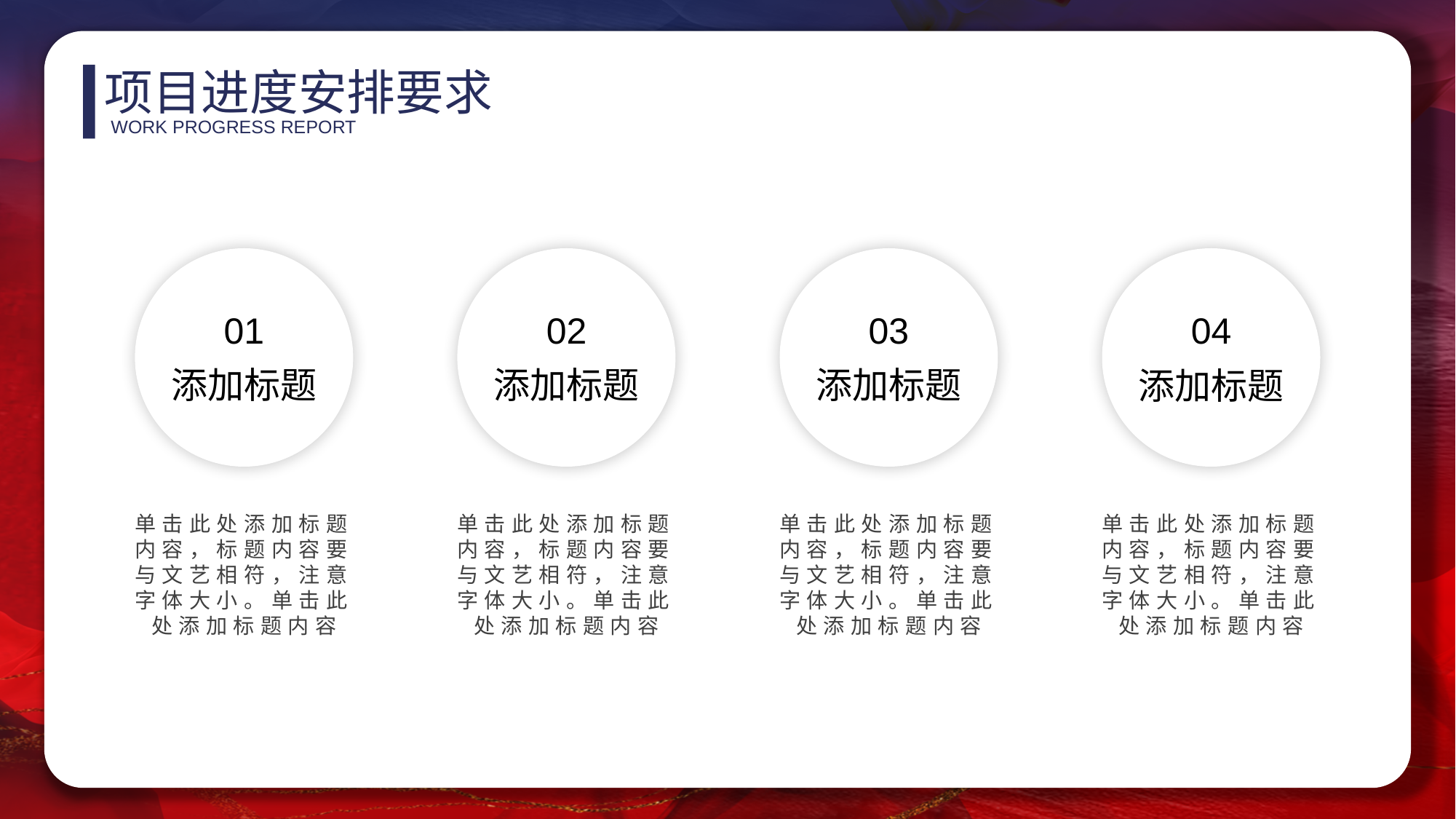

项目进度安排要求
WORK PROGRESS REPORT

01
添加标题

02
添加标题

03
添加标题

04
添加标题
单击此处添加标题内容，标题内容要与文艺相符，注意字体大小。单击此处添加标题内容
单击此处添加标题内容，标题内容要与文艺相符，注意字体大小。单击此处添加标题内容
单击此处添加标题内容，标题内容要与文艺相符，注意字体大小。单击此处添加标题内容
单击此处添加标题内容，标题内容要与文艺相符，注意字体大小。单击此处添加标题内容